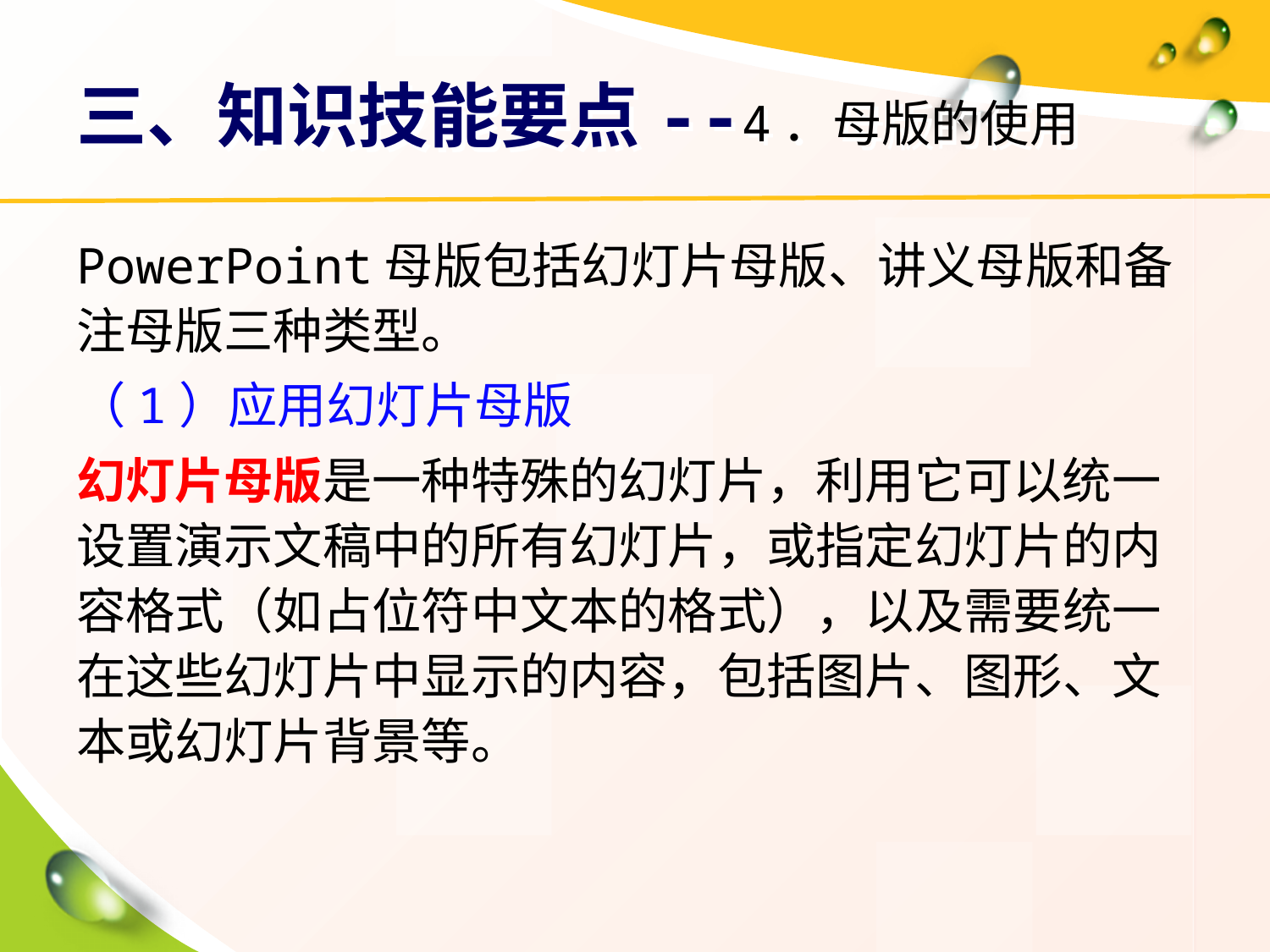

# 三、知识技能要点--4．母版的使用
PowerPoint母版包括幻灯片母版、讲义母版和备注母版三种类型。
（1）应用幻灯片母版
幻灯片母版是一种特殊的幻灯片，利用它可以统一设置演示文稿中的所有幻灯片，或指定幻灯片的内容格式（如占位符中文本的格式），以及需要统一在这些幻灯片中显示的内容，包括图片、图形、文本或幻灯片背景等。